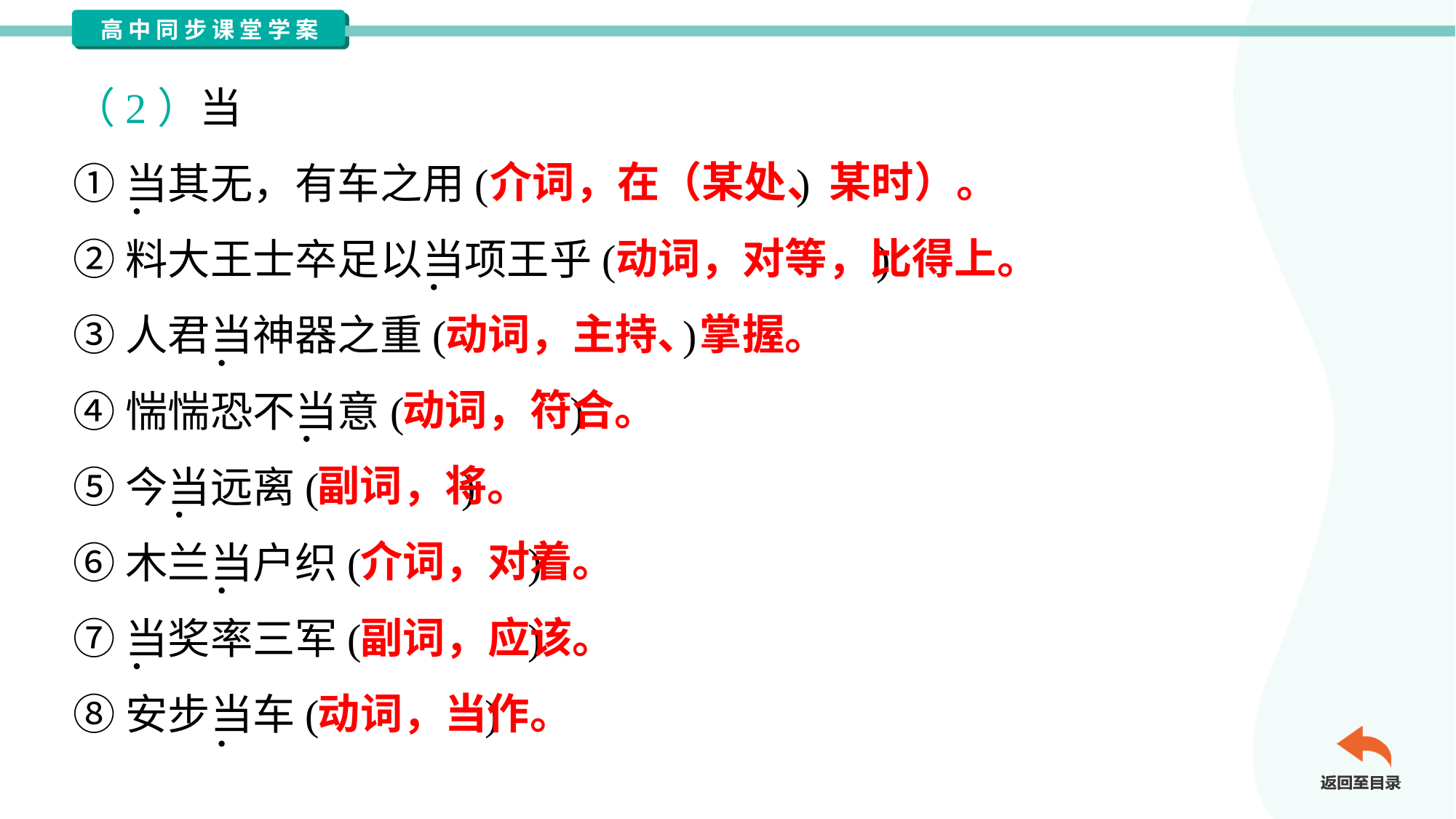

（2）当
①当其无，有车之用(                          )
②料大王士卒足以当项王乎(                      )
③人君当神器之重(                    )
④惴惴恐不当意(              )
⑤今当远离(            )
⑥木兰当户织(              )
⑦当奖率三军(              )
⑧安步当车(              )
介词，在（某处、某时）。
动词，对等，比得上。

动词，主持、掌握。

动词，符合。

副词，将。

介词，对着。

副词，应该。

动词，当作。